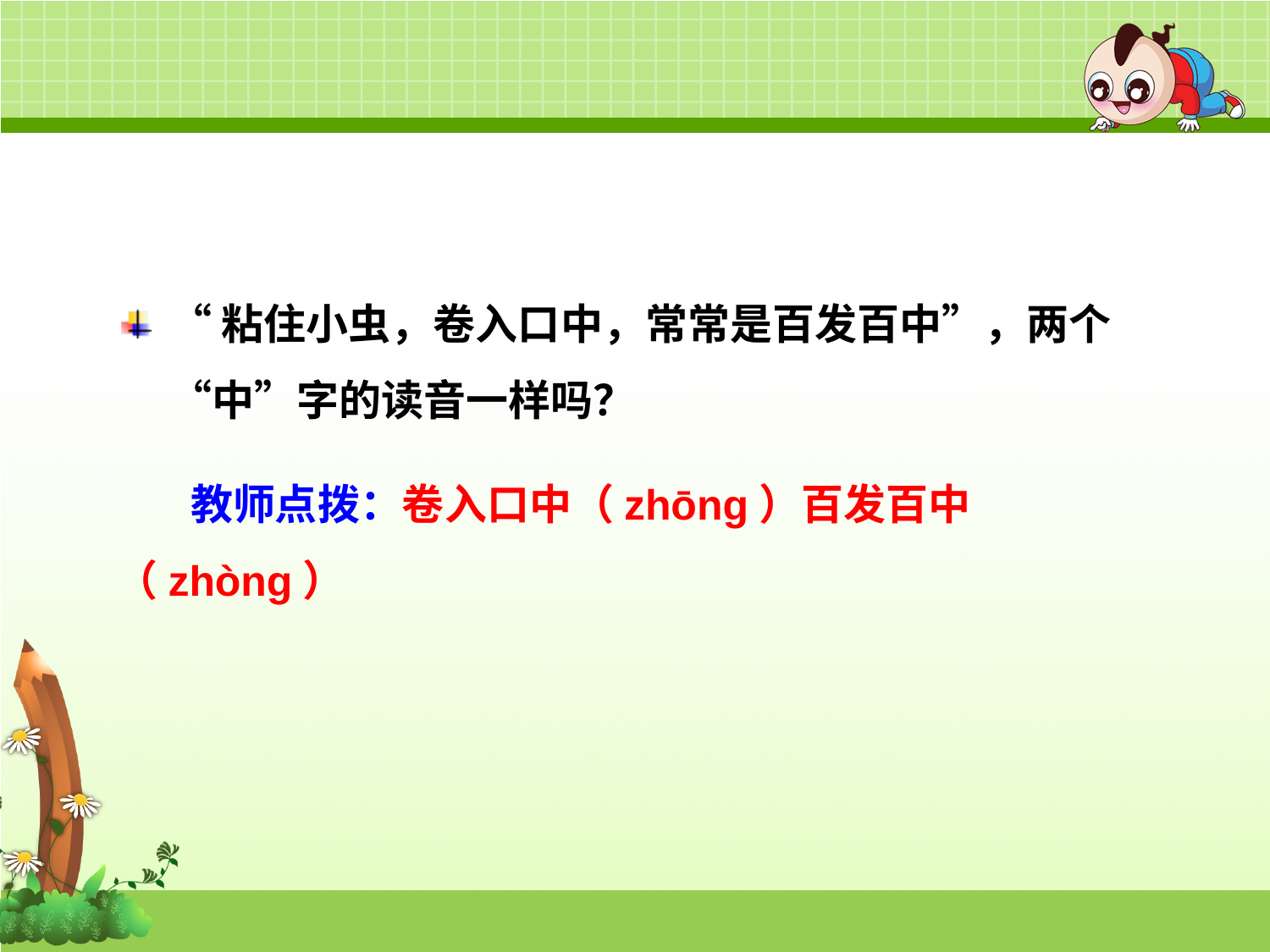

“粘住小虫，卷入口中，常常是百发百中”，两个“中”字的读音一样吗？
教师点拨：卷入口中（zhōng）百发百中（zhòng）